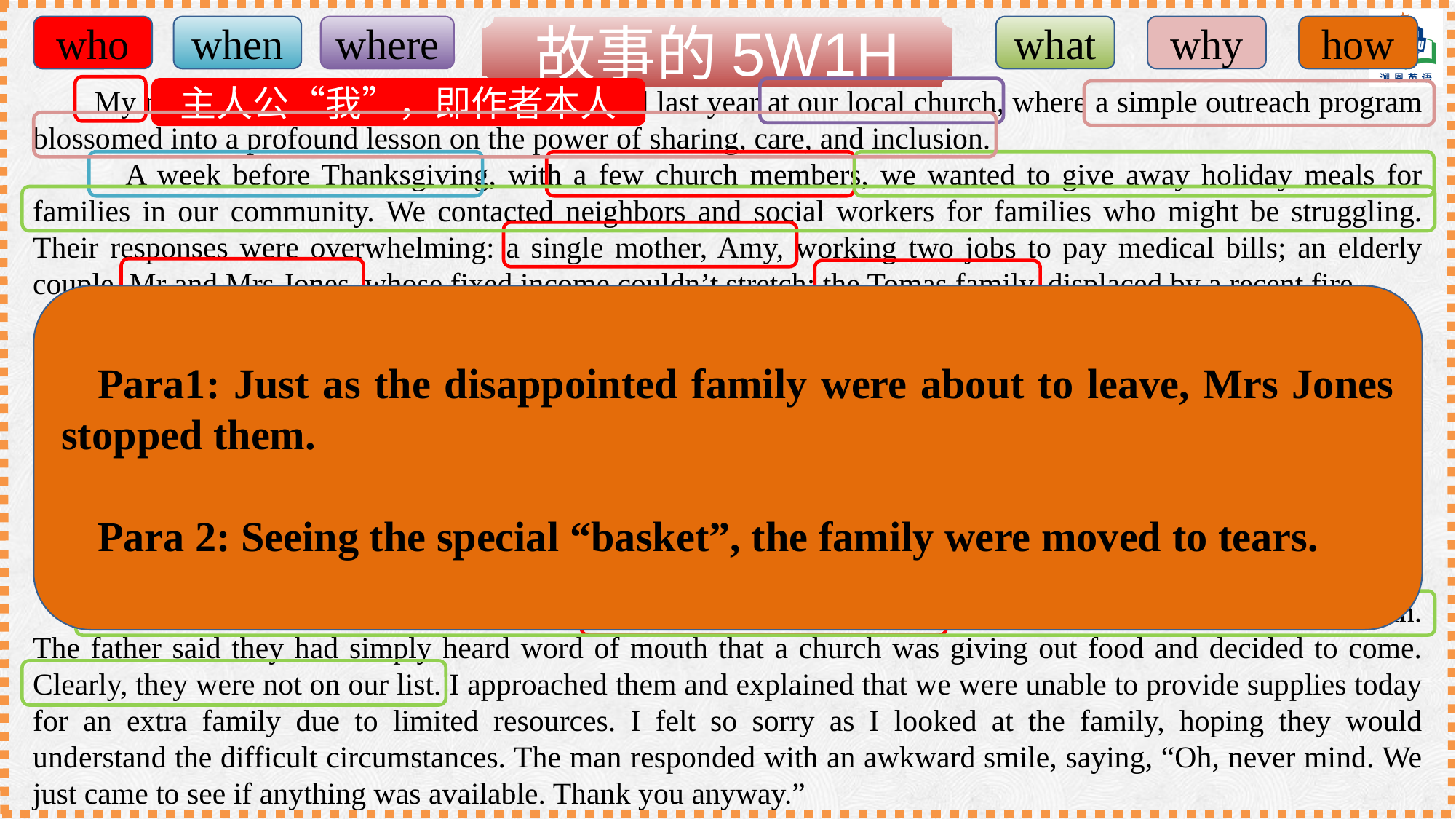

who
when
where
故事的5W1H
what
why
how
   My most memorable Thanksgiving happened last year at our local church, where a simple outreach program blossomed into a profound lesson on the power of sharing, care, and inclusion.
        A week before Thanksgiving, with a few church members, we wanted to give away holiday meals for families in our community. We contacted neighbors and social workers for families who might be struggling. Their responses were overwhelming: a single mother, Amy, working two jobs to pay medical bills; an elderly couple, Mr and Mrs Jones, whose fixed income couldn’t stretch; the Tomas family, displaced by a recent fire...
   Eventually, we created a list of 10 families in financial need, each to receive a Thanksgiving food basket. These were carefully prepared baskets with all necessities for a traditional holiday meal: golden stuffing mix, green beans, sweet potatoes, jellied cranberry sauce, flour, butter, onions, and dessert items, and even turkeys and hams.
  That night, the fellowship hall buzzed with laughter and emotion. As each family arrived to pick up their basket, their gratitude was evident. Mr and Mrs Jones shared how this would be their first full meal together in weeks. Amy spoke quietly about job losses, and others about hardships. Yet, in that hall, there was warmth restored.
  Just as the families were about to leave, a father, mother, and a child with worn but neat clothes stepped in. The father said they had simply heard word of mouth that a church was giving out food and decided to come. Clearly, they were not on our list. I approached them and explained that we were unable to provide supplies today for an extra family due to limited resources. I felt so sorry as I looked at the family, hoping they would understand the difficult circumstances. The man responded with an awkward smile, saying, “Oh, never mind. We just came to see if anything was available. Thank you anyway.”

主人公“我”，即作者本人

Para1: Just as the disappointed family were about to leave, Mrs Jones stopped them.

Para 2: Seeing the special “basket”, the family were moved to tears.